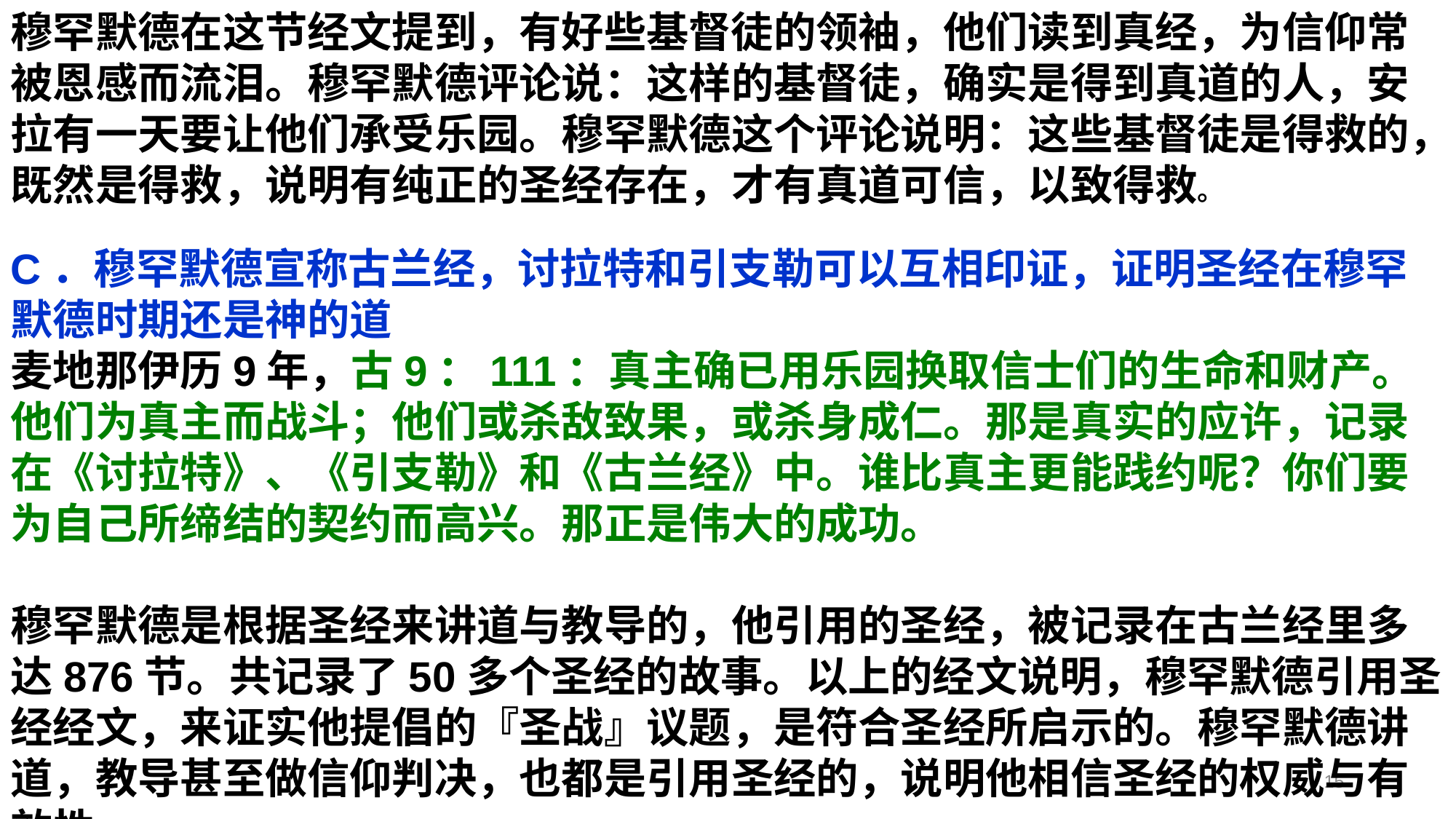

穆罕默德在这节经文提到，有好些基督徒的领袖，他们读到真经，为信仰常被恩感而流泪。穆罕默德评论说：这样的基督徒，确实是得到真道的人，安拉有一天要让他们承受乐园。穆罕默德这个评论说明：这些基督徒是得救的，既然是得救，说明有纯正的圣经存在，才有真道可信，以致得救。

C．穆罕默德宣称古兰经，讨拉特和引支勒可以互相印证，证明圣经在穆罕默德时期还是神的道
麦地那伊历9年，古9：111：真主确已用乐园换取信士们的生命和财产。他们为真主而战斗；他们或杀敌致果，或杀身成仁。那是真实的应许，记录在《讨拉特》、《引支勒》和《古兰经》中。谁比真主更能践约呢？你们要为自己所缔结的契约而高兴。那正是伟大的成功。

穆罕默德是根据圣经来讲道与教导的，他引用的圣经，被记录在古兰经里多达876节。共记录了50多个圣经的故事。以上的经文说明，穆罕默德引用圣经经文，来证实他提倡的『圣战』议题，是符合圣经所启示的。穆罕默德讲道，教导甚至做信仰判决，也都是引用圣经的，说明他相信圣经的权威与有效性。
15